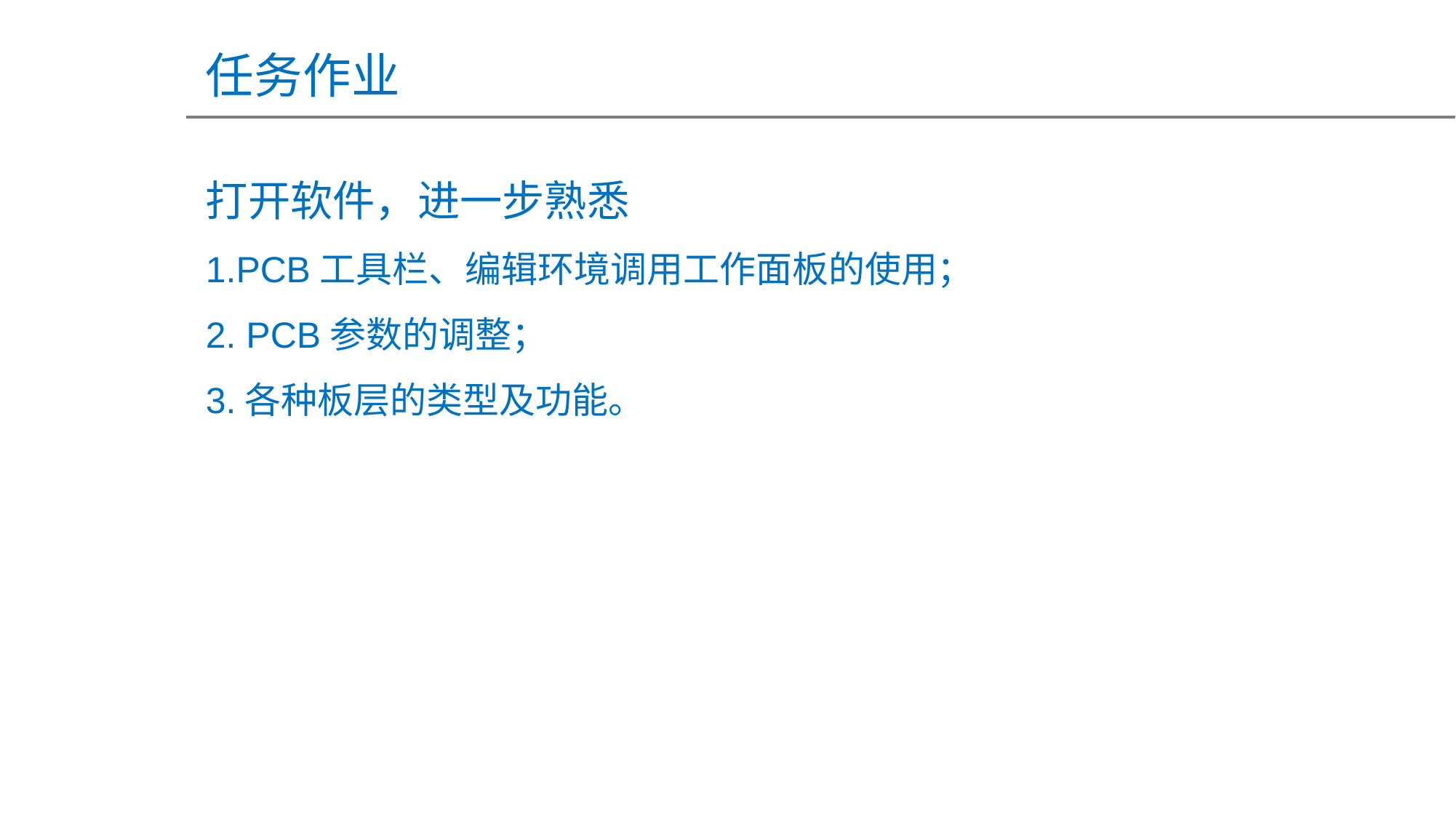

任务作业
打开软件，进一步熟悉
1.PCB工具栏、编辑环境调用工作面板的使用；
2. PCB参数的调整；
3.各种板层的类型及功能。